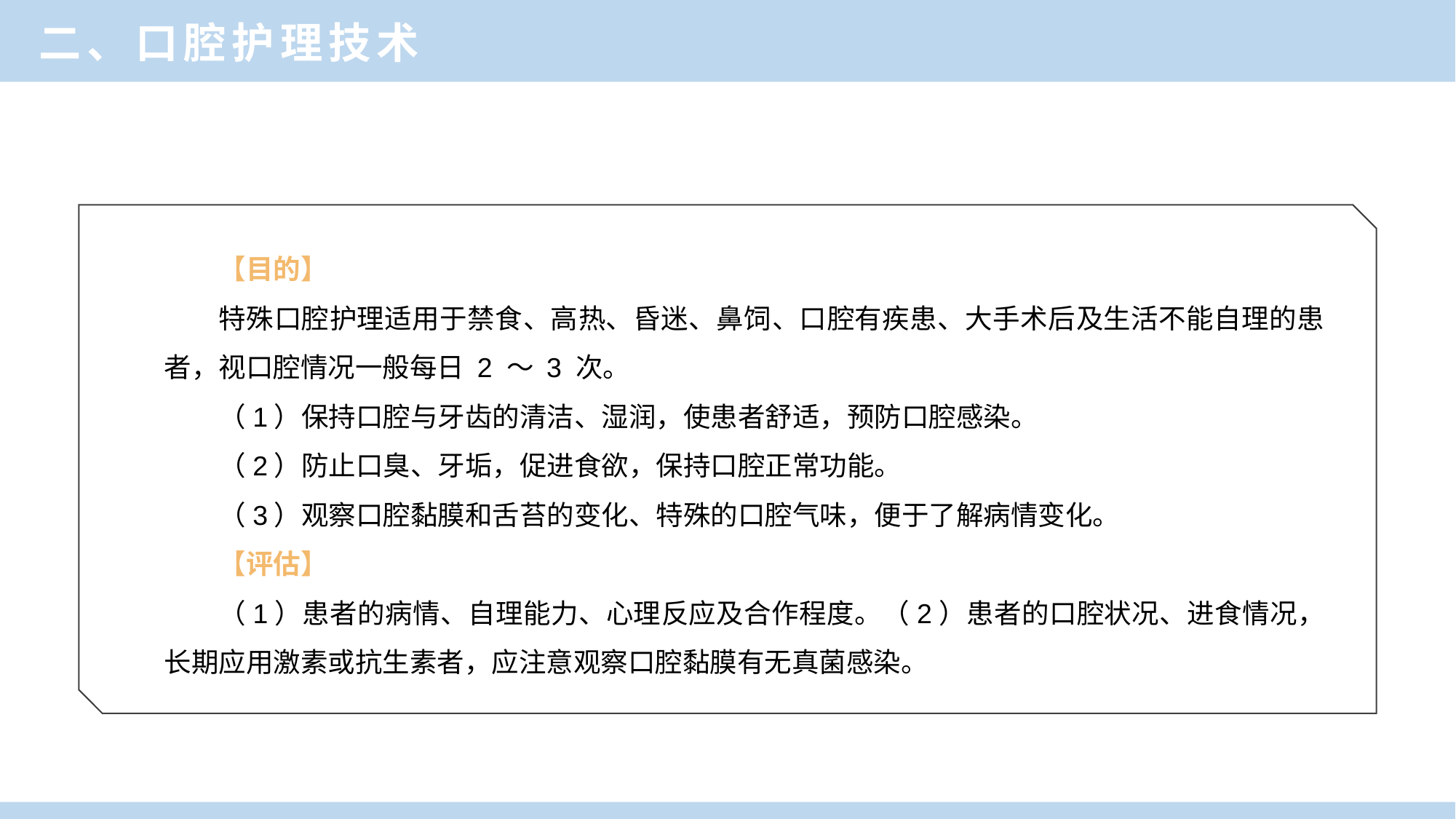

二、口腔护理技术

【目的】
特殊口腔护理适用于禁食、高热、昏迷、鼻饲、口腔有疾患、大手术后及生活不能自理的患者，视口腔情况一般每日 2 ～ 3 次。
（1）保持口腔与牙齿的清洁、湿润，使患者舒适，预防口腔感染。
（2）防止口臭、牙垢，促进食欲，保持口腔正常功能。
（3）观察口腔黏膜和舌苔的变化、特殊的口腔气味，便于了解病情变化。
【评估】
（1）患者的病情、自理能力、心理反应及合作程度。（2）患者的口腔状况、进食情况，长期应用激素或抗生素者，应注意观察口腔黏膜有无真菌感染。